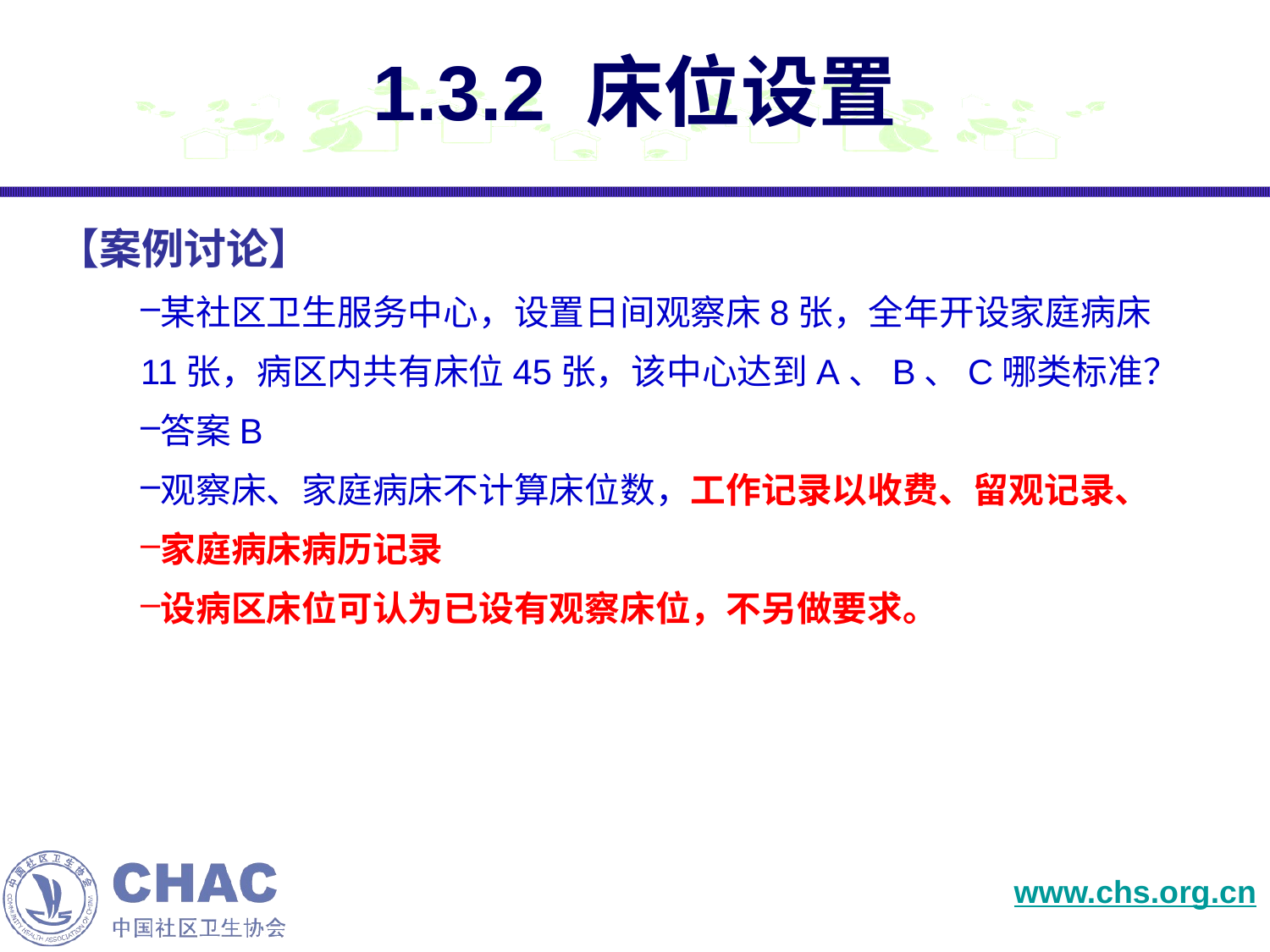

# 1.3.2 床位设置
 【案例讨论】
某社区卫生服务中心，设置日间观察床8张，全年开设家庭病床11张，病区内共有床位45张，该中心达到A、B、C哪类标准？
答案B
观察床、家庭病床不计算床位数，工作记录以收费、留观记录、
家庭病床病历记录
设病区床位可认为已设有观察床位，不另做要求。